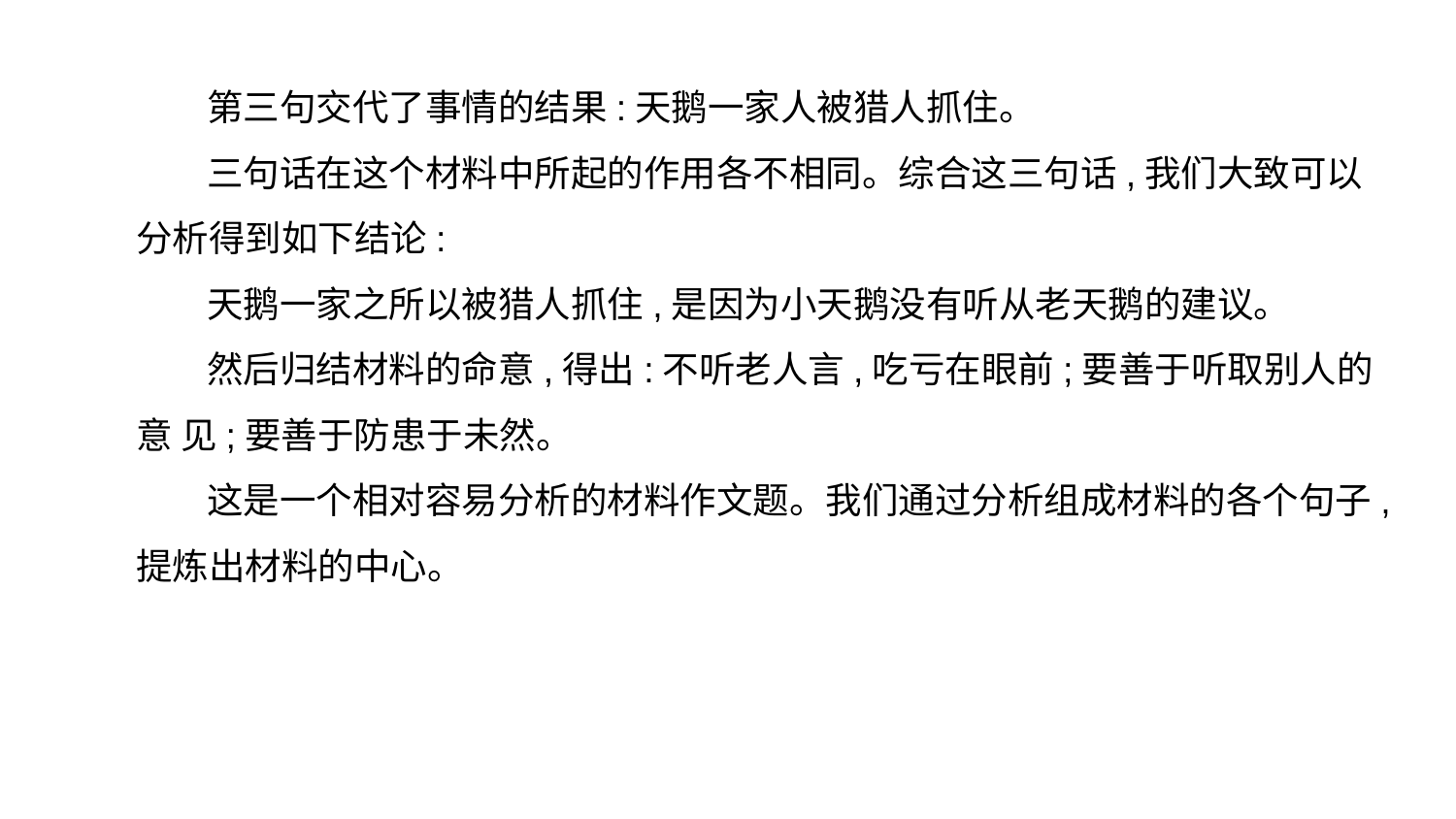

第三句交代了事情的结果:天鹅一家人被猎人抓住。
三句话在这个材料中所起的作用各不相同。综合这三句话,我们大致可以分析得到如下结论:
天鹅一家之所以被猎人抓住,是因为小天鹅没有听从老天鹅的建议。
然后归结材料的命意,得出:不听老人言,吃亏在眼前;要善于听取别人的意 见;要善于防患于未然。
这是一个相对容易分析的材料作文题。我们通过分析组成材料的各个句子,提炼出材料的中心。